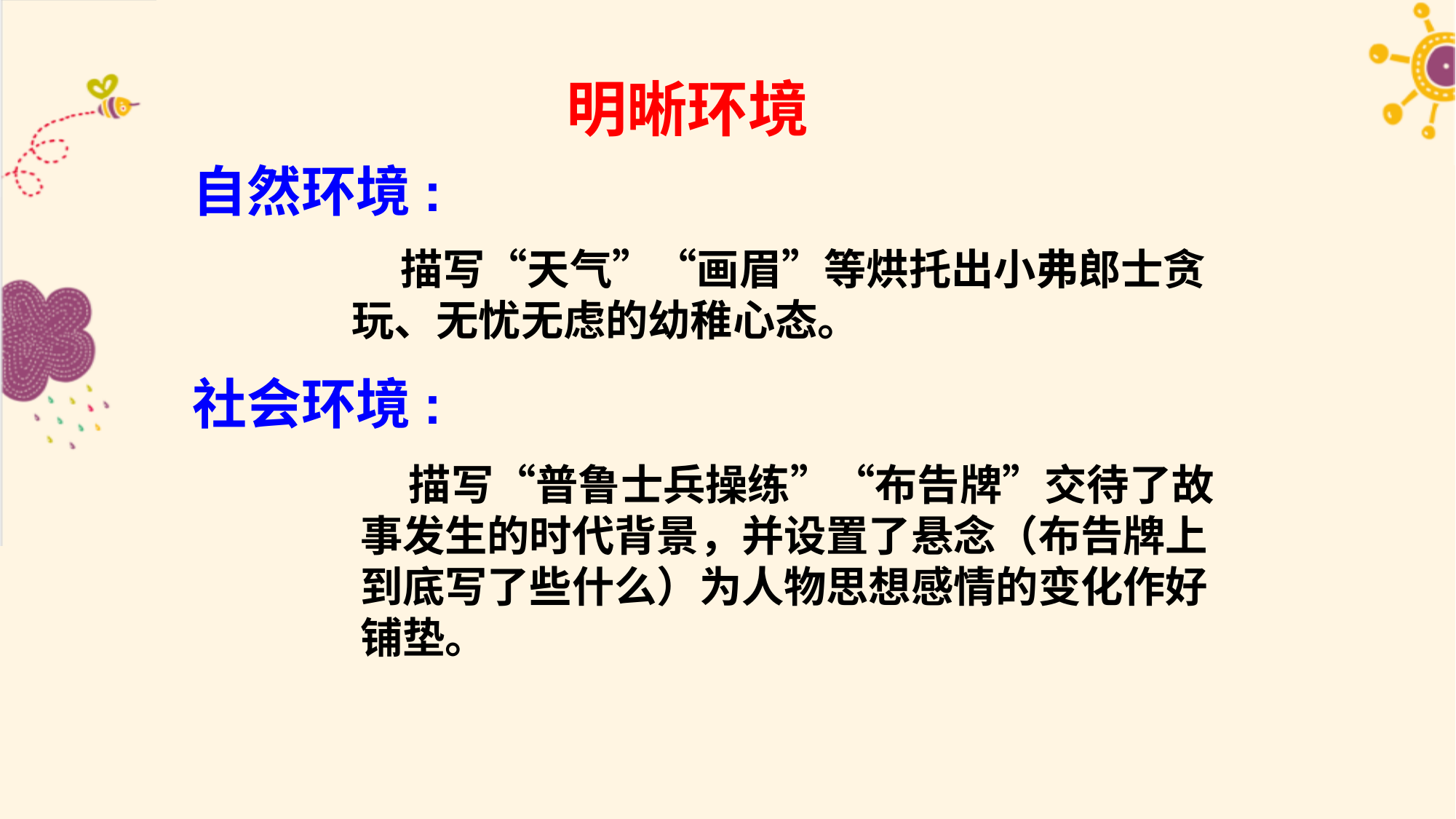

明晰环境
自然环境:
    描写“天气”“画眉”等烘托出小弗郎士贪玩、无忧无虑的幼稚心态。
社会环境:
    描写“普鲁士兵操练”“布告牌”交待了故事发生的时代背景，并设置了悬念（布告牌上到底写了些什么）为人物思想感情的变化作好铺垫。